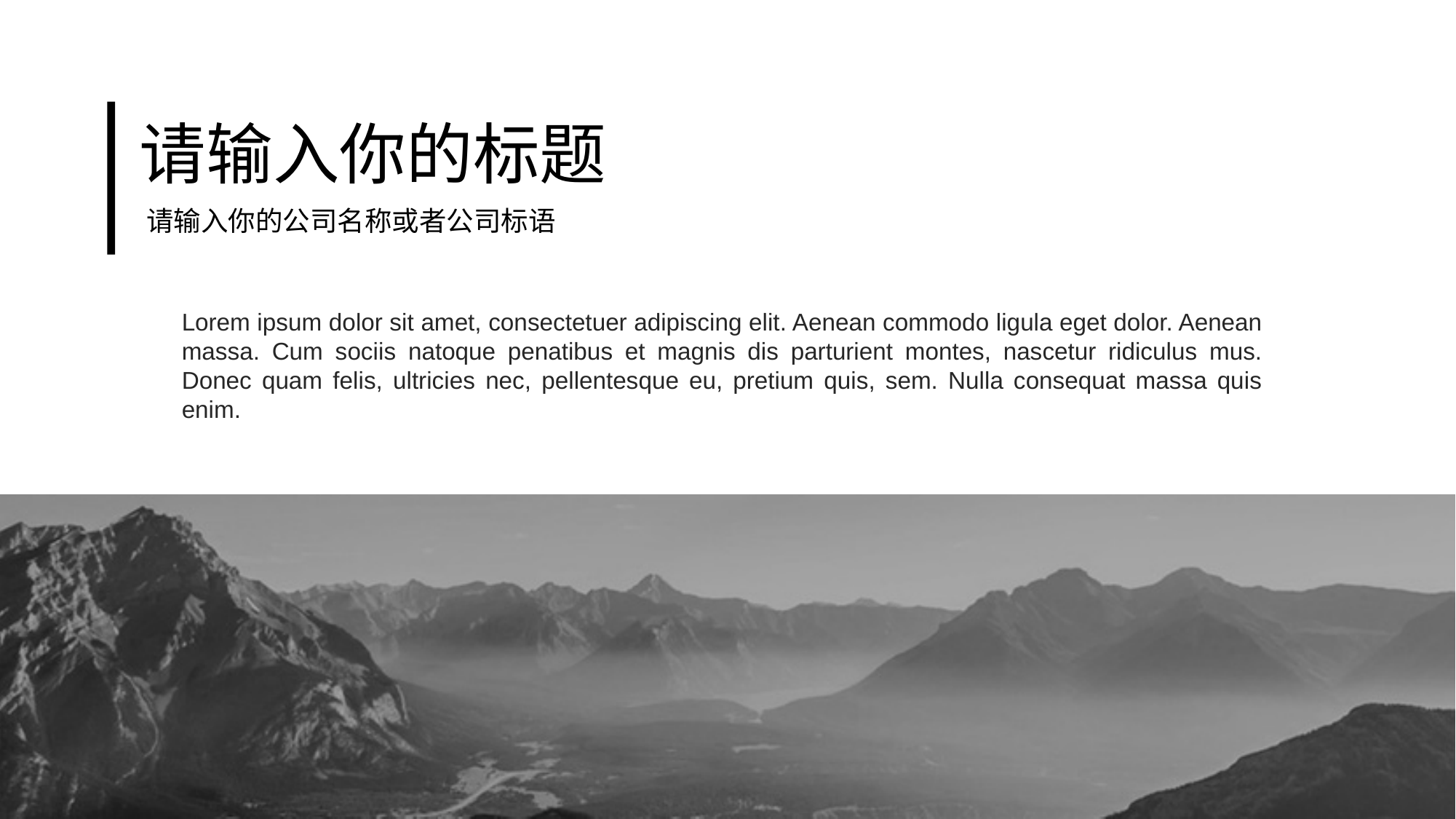

请输入你的标题
请输入你的公司名称或者公司标语
Lorem ipsum dolor sit amet, consectetuer adipiscing elit. Aenean commodo ligula eget dolor. Aenean massa. Cum sociis natoque penatibus et magnis dis parturient montes, nascetur ridiculus mus. Donec quam felis, ultricies nec, pellentesque eu, pretium quis, sem. Nulla consequat massa quis enim.